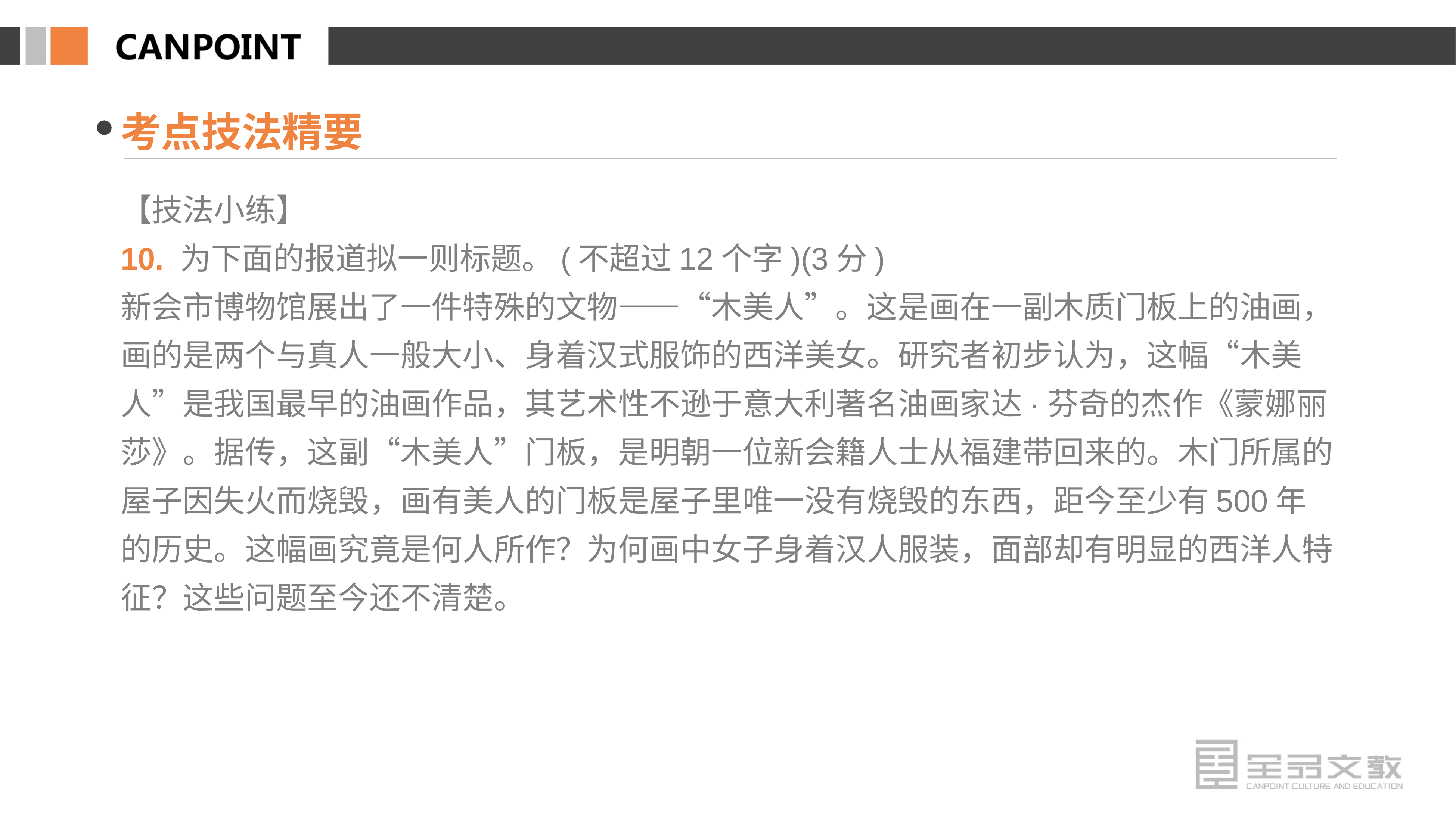

考点技法精要

【技法小练】
10. 为下面的报道拟一则标题。(不超过12个字)(3分)
新会市博物馆展出了一件特殊的文物——“木美人”。这是画在一副木质门板上的油画，画的是两个与真人一般大小、身着汉式服饰的西洋美女。研究者初步认为，这幅“木美人”是我国最早的油画作品，其艺术性不逊于意大利著名油画家达·芬奇的杰作《蒙娜丽莎》。据传，这副“木美人”门板，是明朝一位新会籍人士从福建带回来的。木门所属的屋子因失火而烧毁，画有美人的门板是屋子里唯一没有烧毁的东西，距今至少有500年的历史。这幅画究竟是何人所作？为何画中女子身着汉人服装，面部却有明显的西洋人特征？这些问题至今还不清楚。